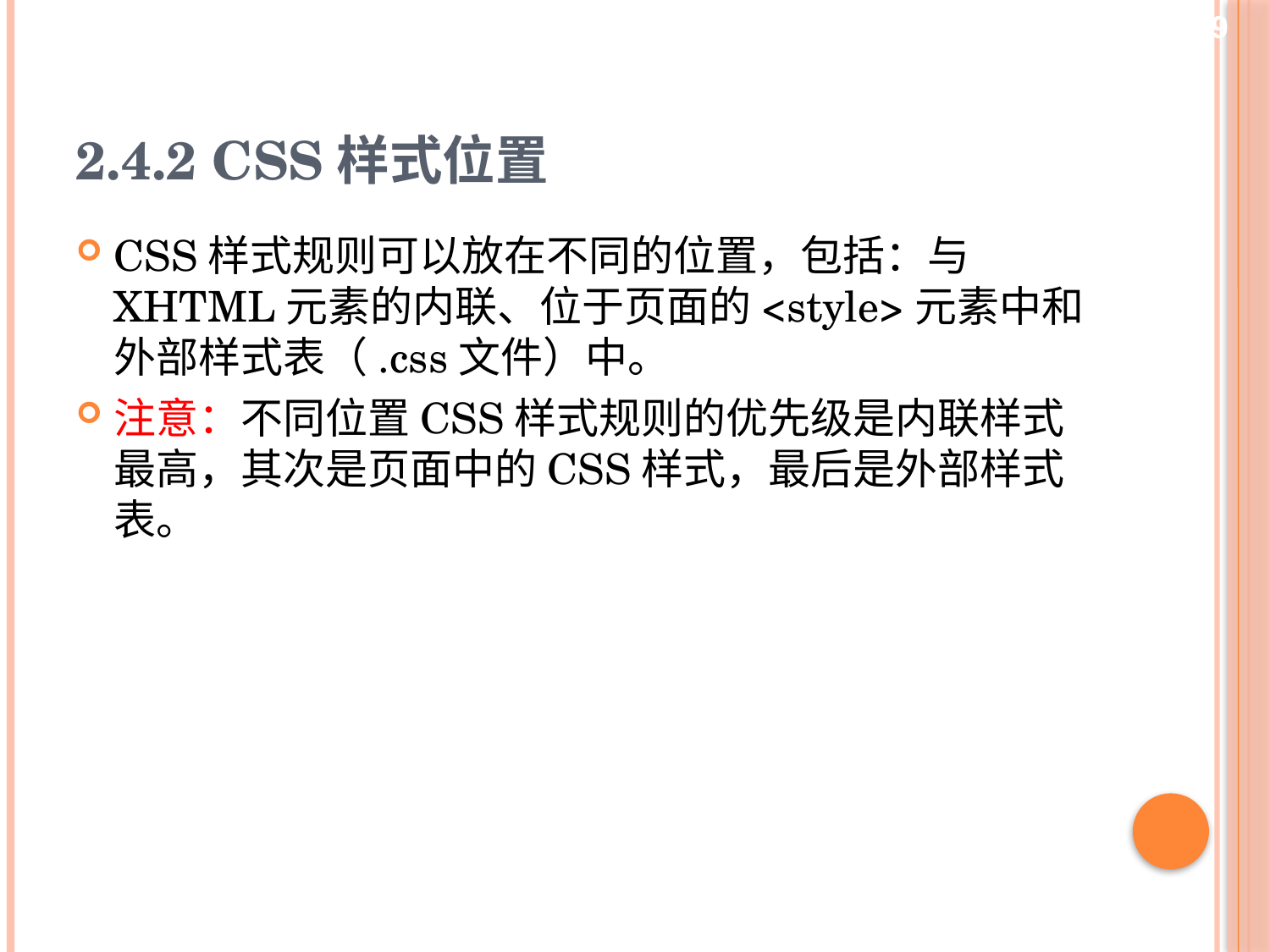

29
# 2.4.2 CSS样式位置
CSS样式规则可以放在不同的位置，包括：与XHTML元素的内联、位于页面的<style>元素中和外部样式表（.css文件）中。
注意：不同位置CSS样式规则的优先级是内联样式最高，其次是页面中的CSS样式，最后是外部样式表。